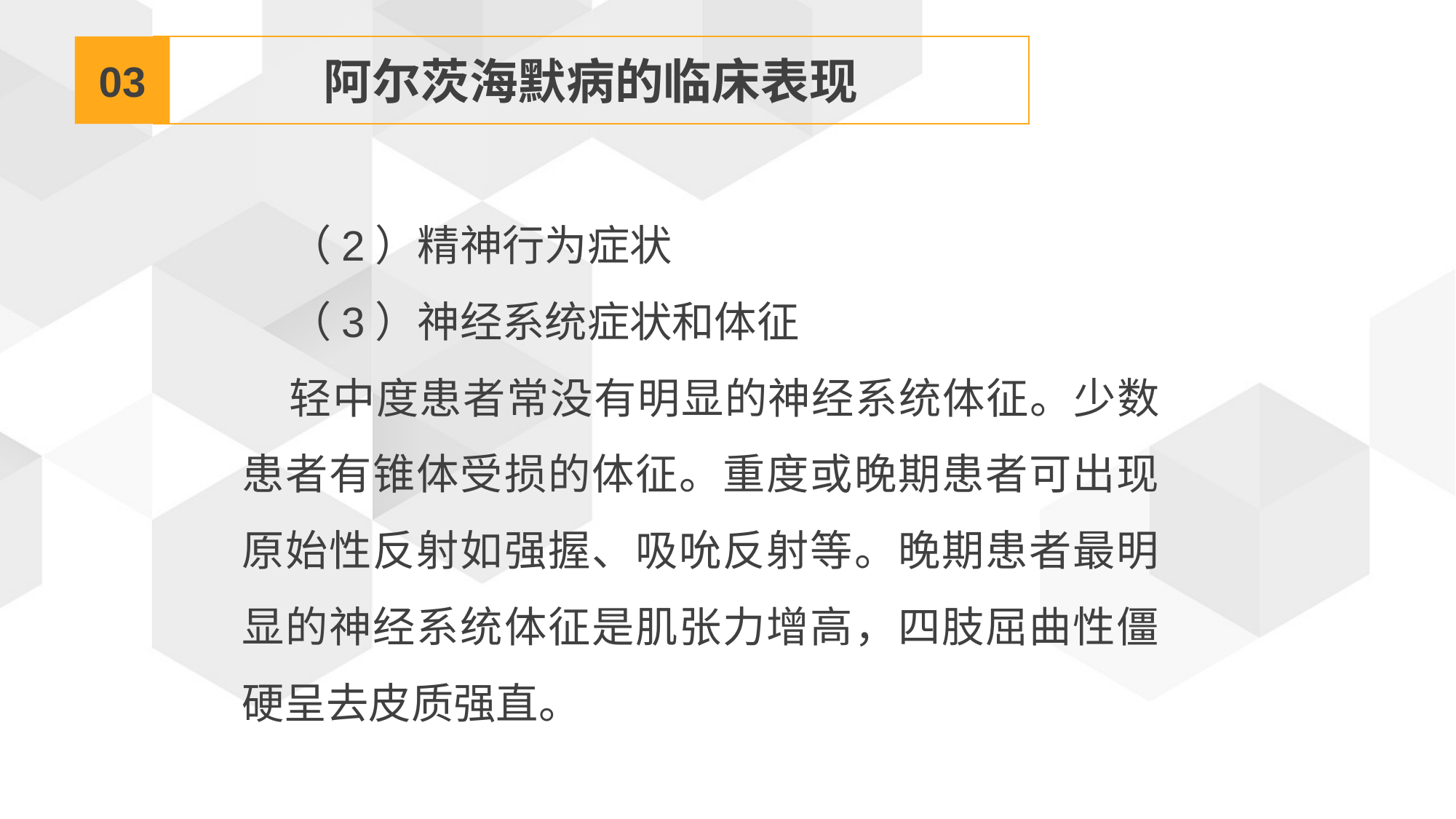

03
阿尔茨海默病的临床表现
（2）精神行为症状
（3）神经系统症状和体征
轻中度患者常没有明显的神经系统体征。少数患者有锥体受损的体征。重度或晚期患者可出现原始性反射如强握、吸吮反射等。晚期患者最明显的神经系统体征是肌张力增高，四肢屈曲性僵硬呈去皮质强直。